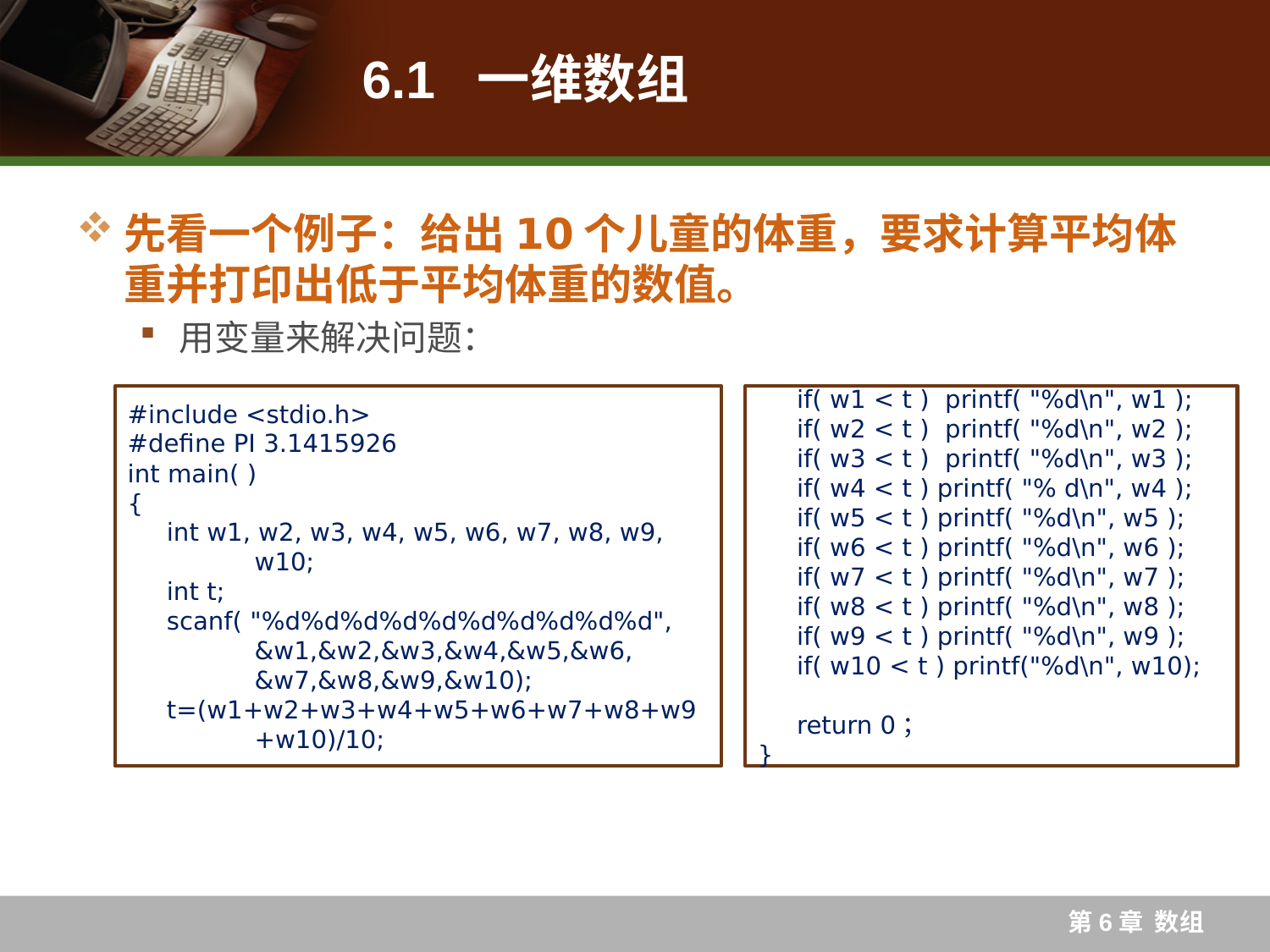

# 6.1  一维数组
先看一个例子：给出10个儿童的体重，要求计算平均体重并打印出低于平均体重的数值。
用变量来解决问题：
#include <stdio.h>
#define PI 3.1415926
int main( )
{
     int w1, w2, w3, w4, w5, w6, w7, w8, w9,
	w10;
     int t;
     scanf( "%d%d%d%d%d%d%d%d%d%d",
	&w1,&w2,&w3,&w4,&w5,&w6,
	&w7,&w8,&w9,&w10);
     t=(w1+w2+w3+w4+w5+w6+w7+w8+w9
	+w10)/10;
     if( w1 < t )  printf( "%d\n", w1 );
     if( w2 < t )  printf( "%d\n", w2 );
     if( w3 < t )  printf( "%d\n", w3 );
     if( w4 < t ) printf( "% d\n", w4 );
     if( w5 < t ) printf( "%d\n", w5 );
     if( w6 < t ) printf( "%d\n", w6 );
     if( w7 < t ) printf( "%d\n", w7 );
     if( w8 < t ) printf( "%d\n", w8 );
     if( w9 < t ) printf( "%d\n", w9 );
     if( w10 < t ) printf("%d\n", w10);
     return 0；
}
第6章  数组